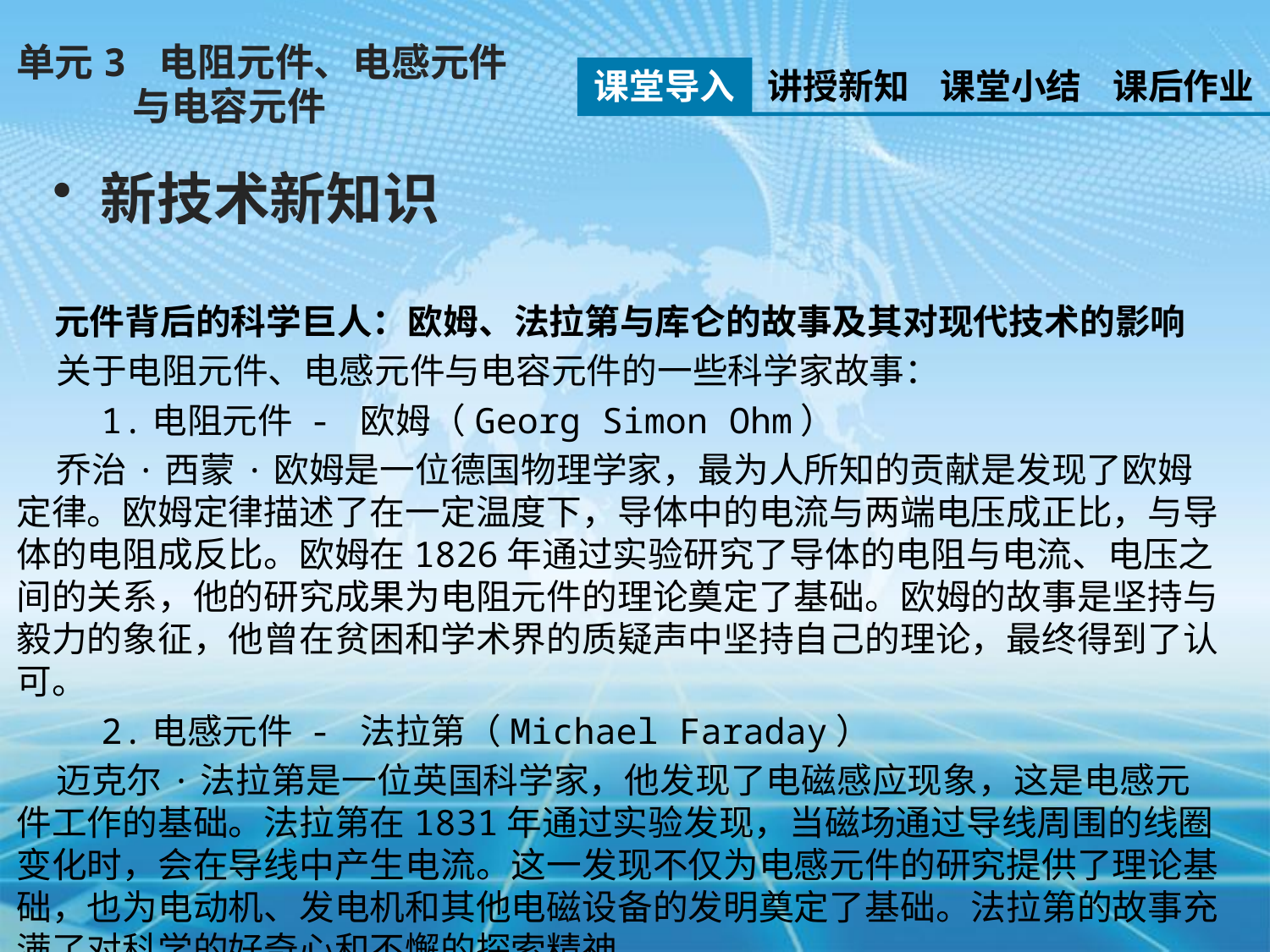

单元3 电阻元件、电感元件
            与电容元件
课堂导入
讲授新知
课堂小结
课后作业
新技术新知识
元件背后的科学巨人：欧姆、法拉第与库仑的故事及其对现代技术的影响
    关于电阻元件、电感元件与电容元件的一些科学家故事：
    1.电阻元件 - 欧姆（Georg Simon Ohm）
    乔治·西蒙·欧姆是一位德国物理学家，最为人所知的贡献是发现了欧姆定律。欧姆定律描述了在一定温度下，导体中的电流与两端电压成正比，与导体的电阻成反比。欧姆在1826年通过实验研究了导体的电阻与电流、电压之间的关系，他的研究成果为电阻元件的理论奠定了基础。欧姆的故事是坚持与毅力的象征，他曾在贫困和学术界的质疑声中坚持自己的理论，最终得到了认可。
    2.电感元件 - 法拉第（Michael Faraday）
    迈克尔·法拉第是一位英国科学家，他发现了电磁感应现象，这是电感元件工作的基础。法拉第在1831年通过实验发现，当磁场通过导线周围的线圈变化时，会在导线中产生电流。这一发现不仅为电感元件的研究提供了理论基础，也为电动机、发电机和其他电磁设备的发明奠定了基础。法拉第的故事充满了对科学的好奇心和不懈的探索精神。